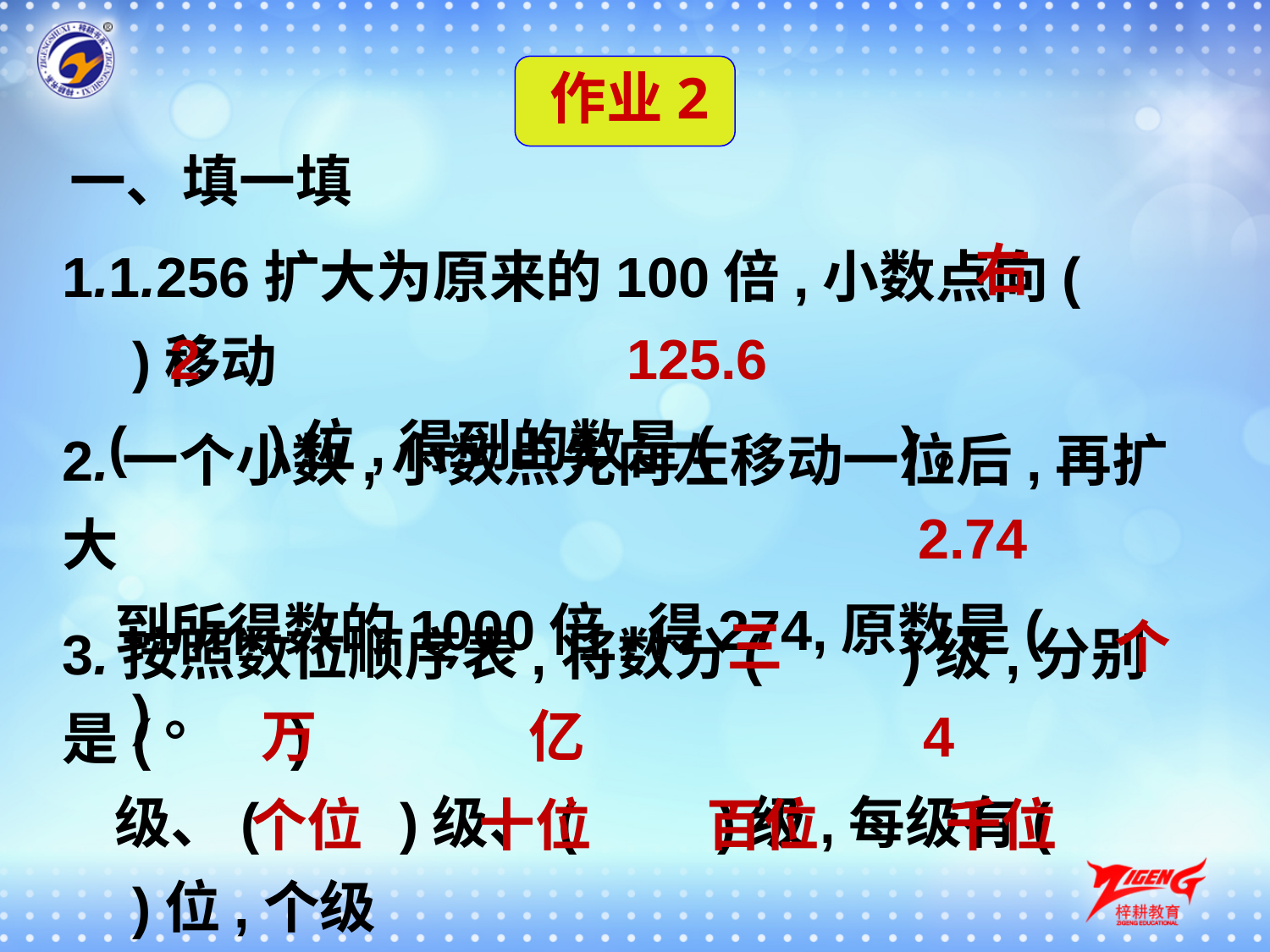

作业2
一、填一填
1.1.256扩大为原来的100倍,小数点向(　　)移动
   (　　)位,得到的数是(   　　)。
右
2
125.6
2.一个小数,小数点先向左移动一位后,再扩大
   到所得数的1000倍,得274,原数是(  　　)。
2.74
3.按照数位顺序表,将数分(　　)级,分别是(　　)
   级、(　　)级、(　　)级,每级有(　　)位,个级
   包括(  　　)、(  　　)、(  　　)、(  　　)。
三
个
万
亿
4
个位
十位
百位
千位